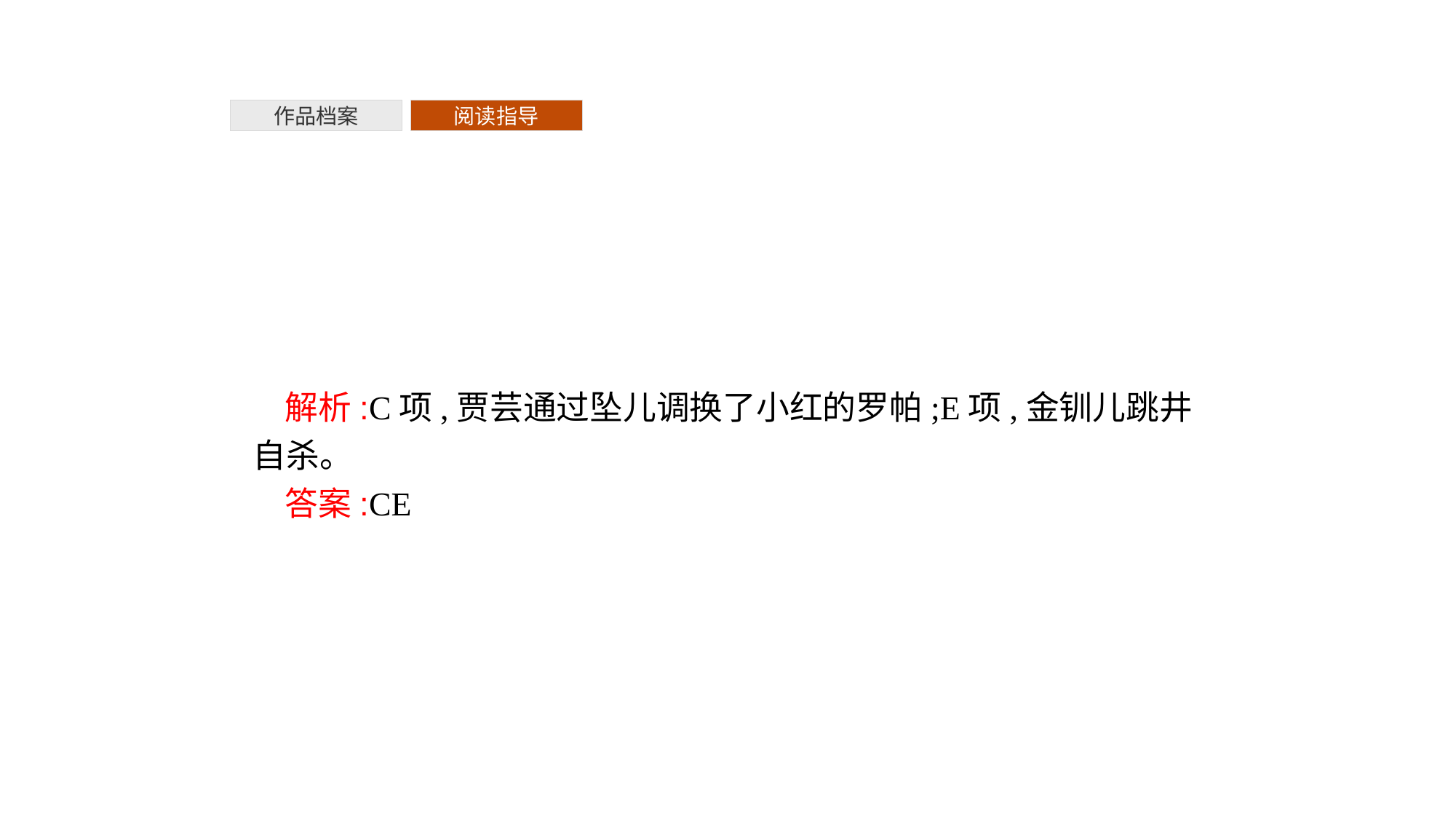

作品档案
阅读指导
解析:C项,贾芸通过坠儿调换了小红的罗帕;E项,金钏儿跳井自杀。
答案:CE